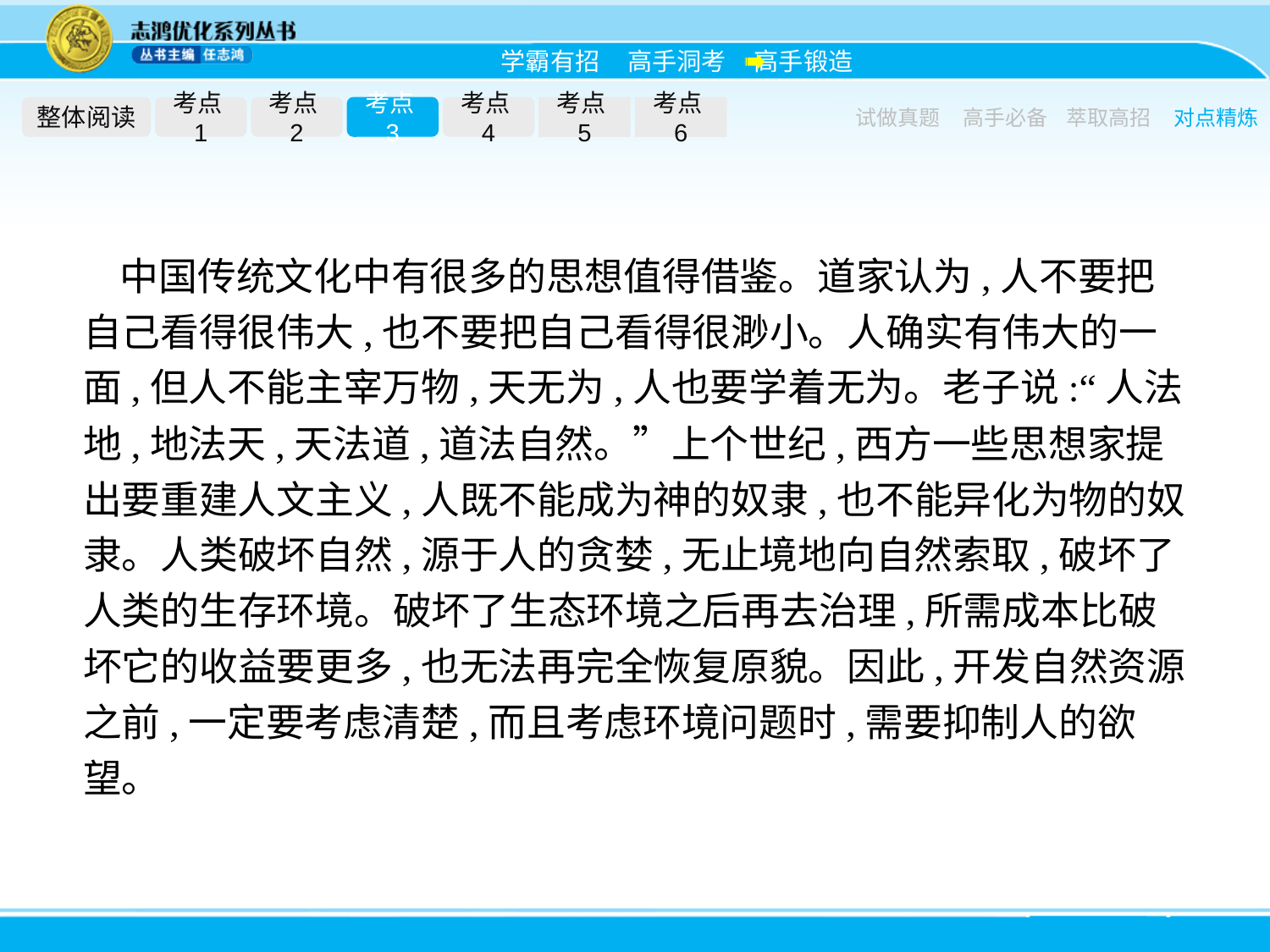

整体阅读
考点1
考点2
考点3
考点4
考点5
考点6
试做真题
高手必备
萃取高招
对点精炼
中国传统文化中有很多的思想值得借鉴。道家认为,人不要把自己看得很伟大,也不要把自己看得很渺小。人确实有伟大的一面,但人不能主宰万物,天无为,人也要学着无为。老子说:“人法地,地法天,天法道,道法自然。”上个世纪,西方一些思想家提出要重建人文主义,人既不能成为神的奴隶,也不能异化为物的奴隶。人类破坏自然,源于人的贪婪,无止境地向自然索取,破坏了人类的生存环境。破坏了生态环境之后再去治理,所需成本比破坏它的收益要更多,也无法再完全恢复原貌。因此,开发自然资源之前,一定要考虑清楚,而且考虑环境问题时,需要抑制人的欲望。